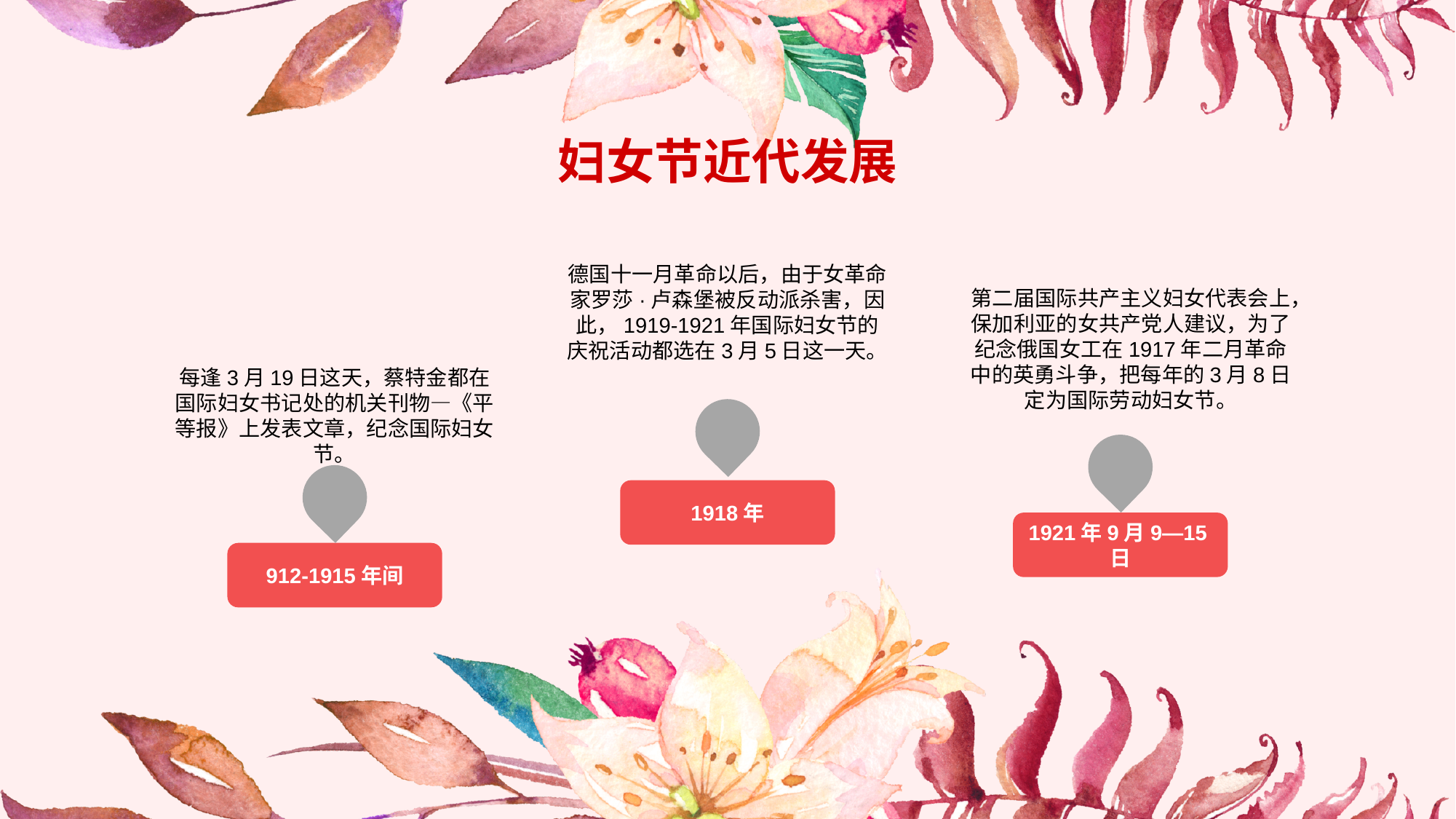

妇女节近代发展
德国十一月革命以后，由于女革命家罗莎·卢森堡被反动派杀害，因此，1919-1921年国际妇女节的庆祝活动都选在3月5日这一天。
第二届国际共产主义妇女代表会上，保加利亚的女共产党人建议，为了纪念俄国女工在1917年二月革命中的英勇斗争，把每年的3月8日定为国际劳动妇女节。
每逢3月19日这天，蔡特金都在国际妇女书记处的机关刊物—《平等报》上发表文章，纪念国际妇女节。

1918年
1921年9月9—15日
912-1915年间